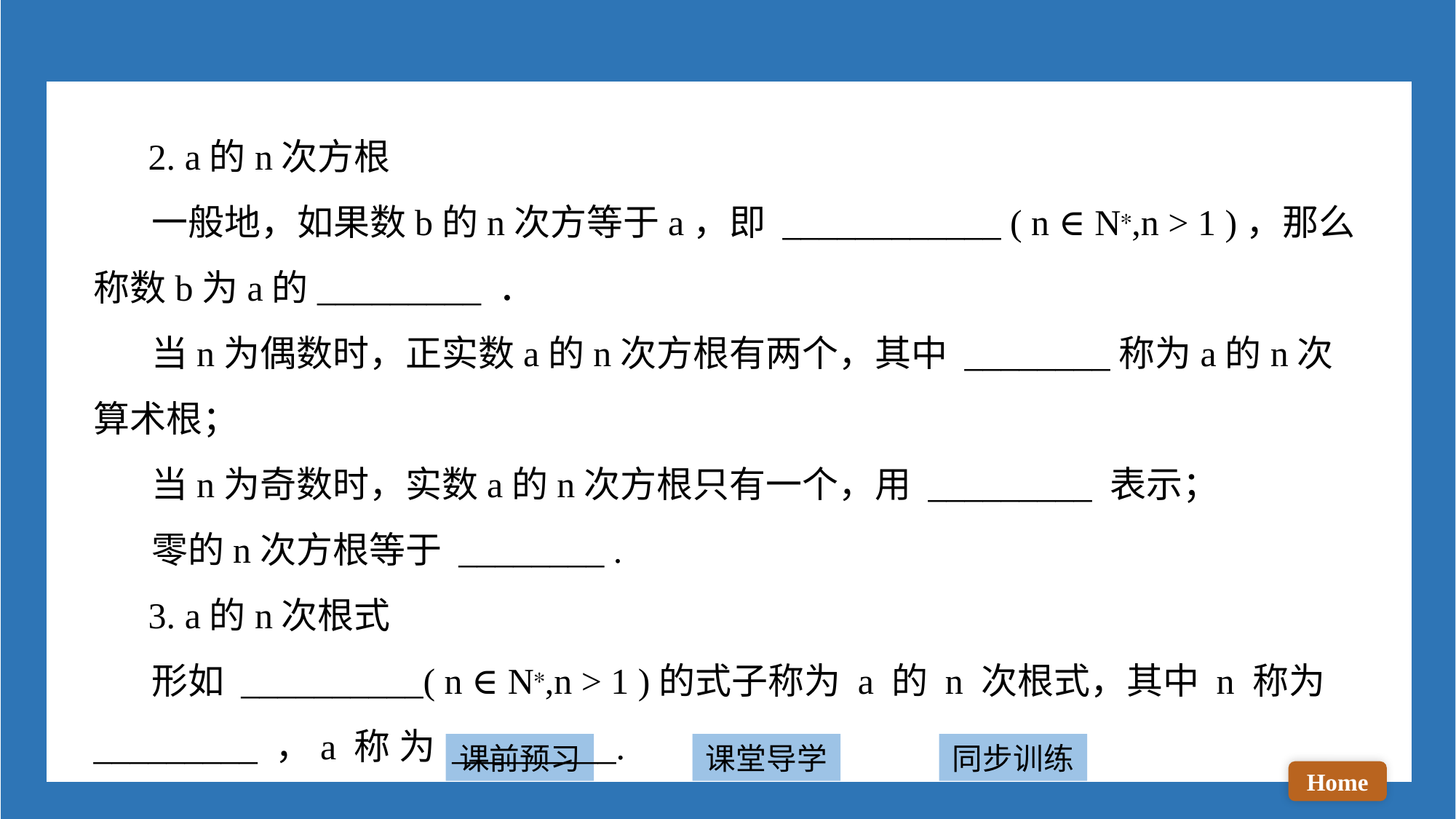

2. a的n次方根
      一般地，如果数b的n次方等于a，即 ____________ ( n ∈ Ν∗,n > 1 )，那么称数b为a的_________ ．
      当n为偶数时，正实数a的n次方根有两个，其中 ________称为a的n次算术根；
      当n为奇数时，实数a的n次方根只有一个，用 _________ 表示；
      零的n次方根等于 ________ .
      3. a的n次根式
      形如 __________( n ∈ Ν∗,n > 1 )的式子称为 a 的 n 次根式，其中 n 称为_________ ，a 称 为 _________.